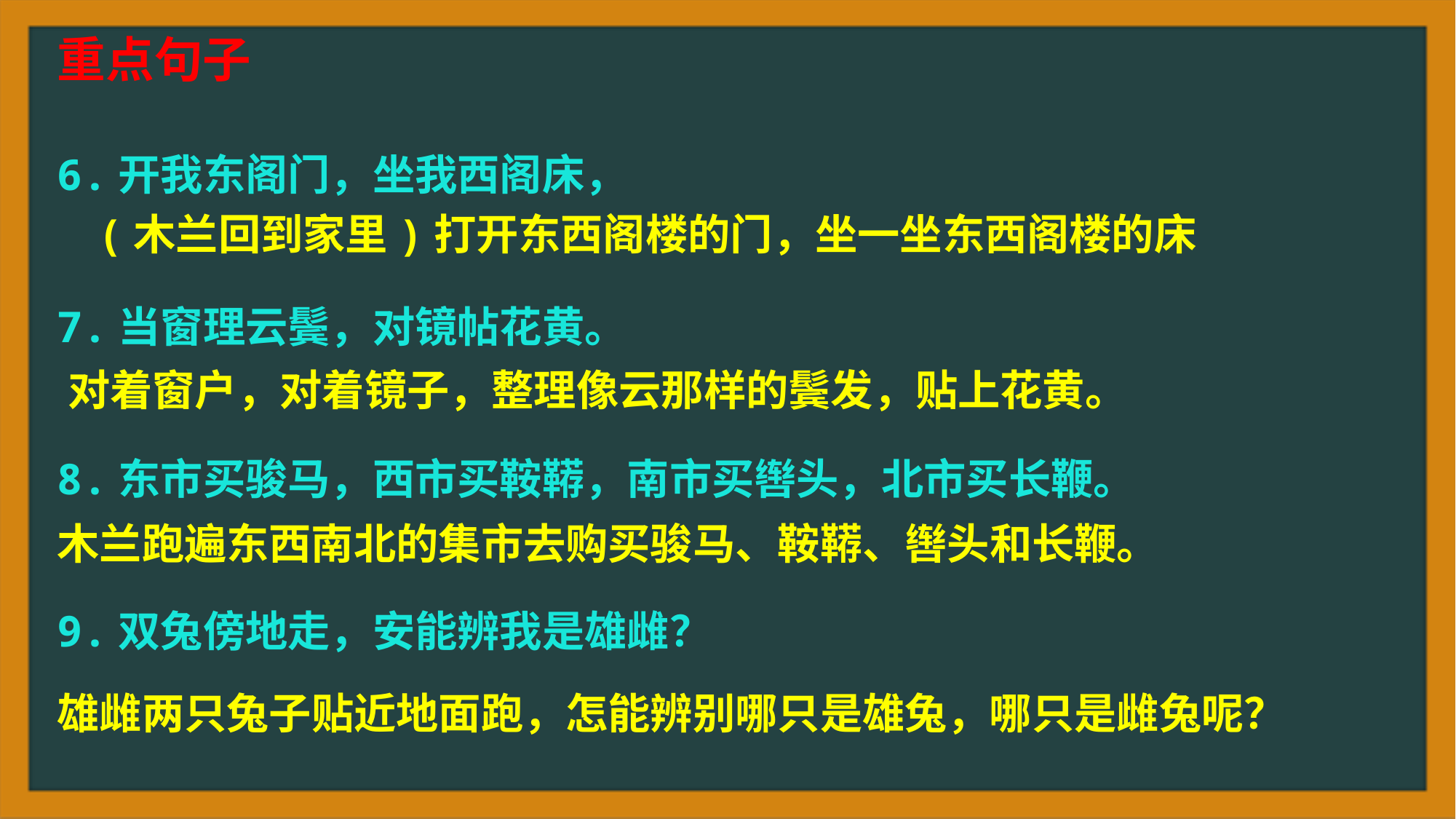

重点句子
6.开我东阁门，坐我西阁床，

7.当窗理云鬓，对镜帖花黄。

8.东市买骏马，西市买鞍鞯，南市买辔头，北市买长鞭。

9.双兔傍地走，安能辨我是雄雌？
(木兰回到家里)打开东西阁楼的门，坐一坐东西阁楼的床
对着窗户，对着镜子，整理像云那样的鬓发，贴上花黄。
木兰跑遍东西南北的集市去购买骏马、鞍鞯、辔头和长鞭。
雄雌两只兔子贴近地面跑，怎能辨别哪只是雄兔，哪只是雌兔呢？